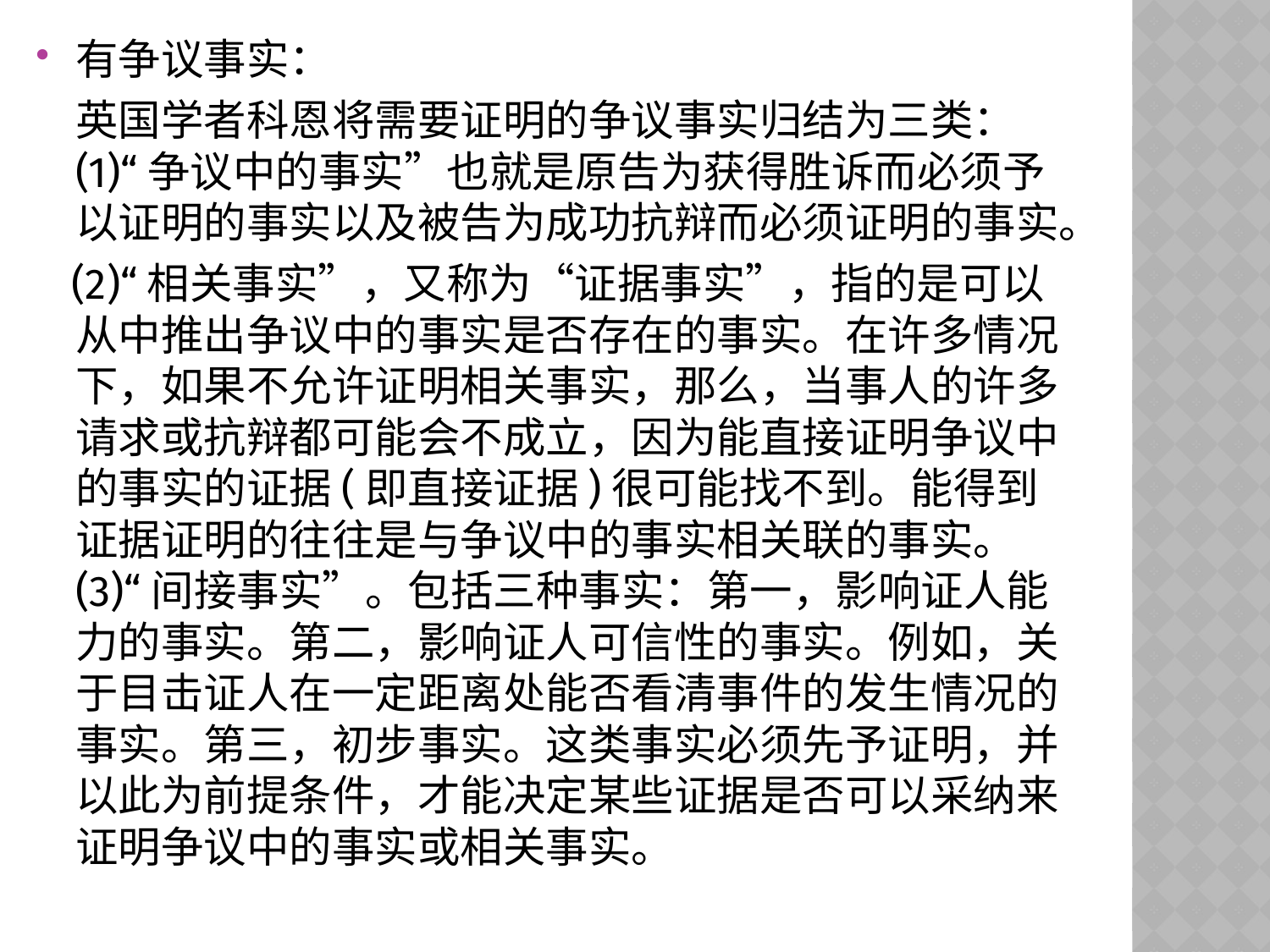

有争议事实：
   英国学者科恩将需要证明的争议事实归结为三类：(1)“争议中的事实”也就是原告为获得胜诉而必须予以证明的事实以及被告为成功抗辩而必须证明的事实。
   (2)“相关事实”，又称为“证据事实”，指的是可以从中推出争议中的事实是否存在的事实。在许多情况下，如果不允许证明相关事实，那么，当事人的许多请求或抗辩都可能会不成立，因为能直接证明争议中的事实的证据(即直接证据)很可能找不到。能得到证据证明的往往是与争议中的事实相关联的事实。(3)“间接事实”。包括三种事实：第一，影响证人能力的事实。第二，影响证人可信性的事实。例如，关于目击证人在一定距离处能否看清事件的发生情况的事实。第三，初步事实。这类事实必须先予证明，并以此为前提条件，才能决定某些证据是否可以采纳来证明争议中的事实或相关事实。